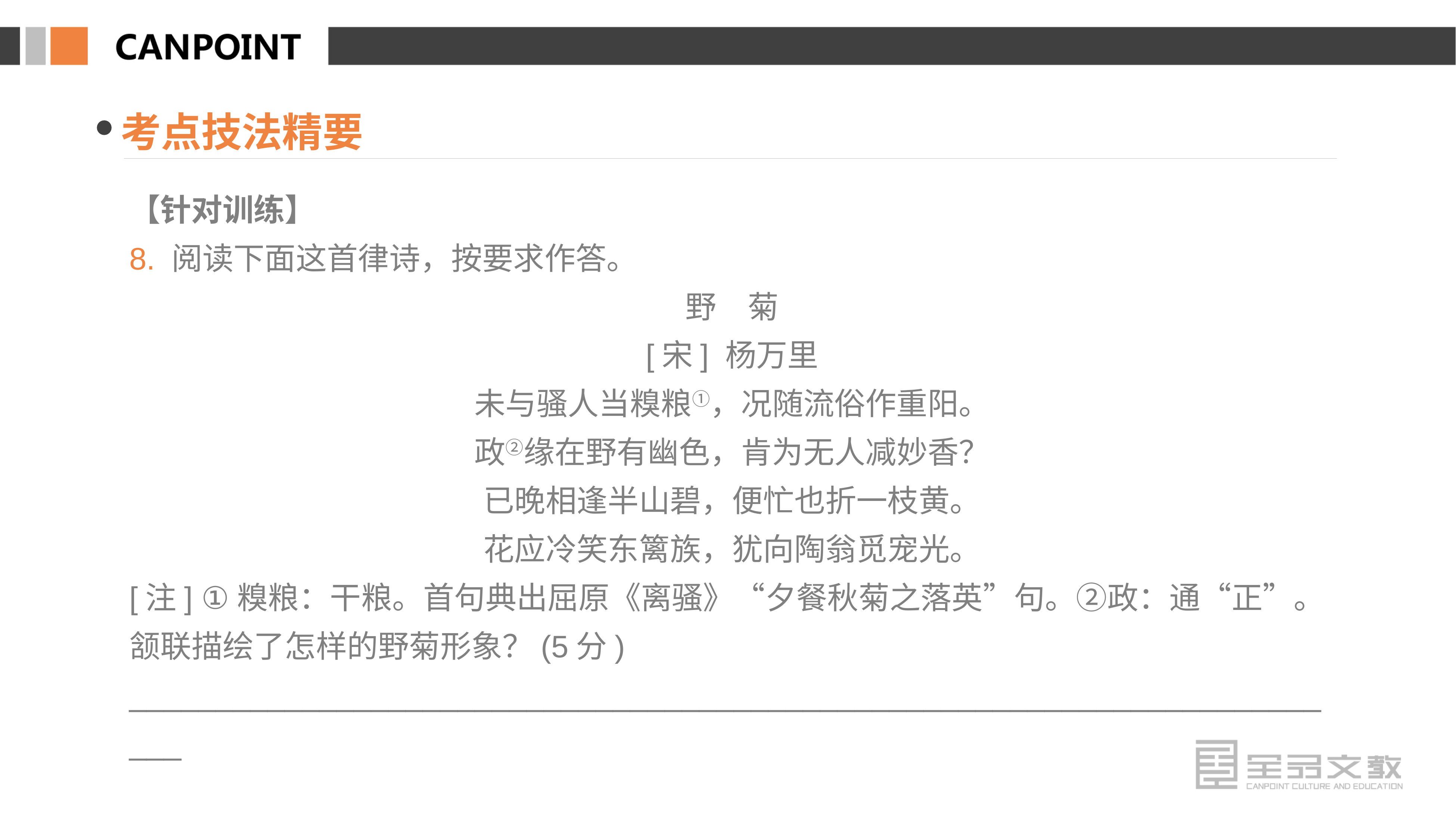

考点技法精要

【针对训练】
8. 阅读下面这首律诗，按要求作答。
野　菊
[宋] 杨万里
未与骚人当糗粮①，况随流俗作重阳。
政②缘在野有幽色，肯为无人减妙香？
已晚相逢半山碧，便忙也折一枝黄。
花应冷笑东篱族，犹向陶翁觅宠光。
[注] ①糗粮：干粮。首句典出屈原《离骚》“夕餐秋菊之落英”句。②政：通“正”。
颔联描绘了怎样的野菊形象？(5分)
________________________________________________________________________